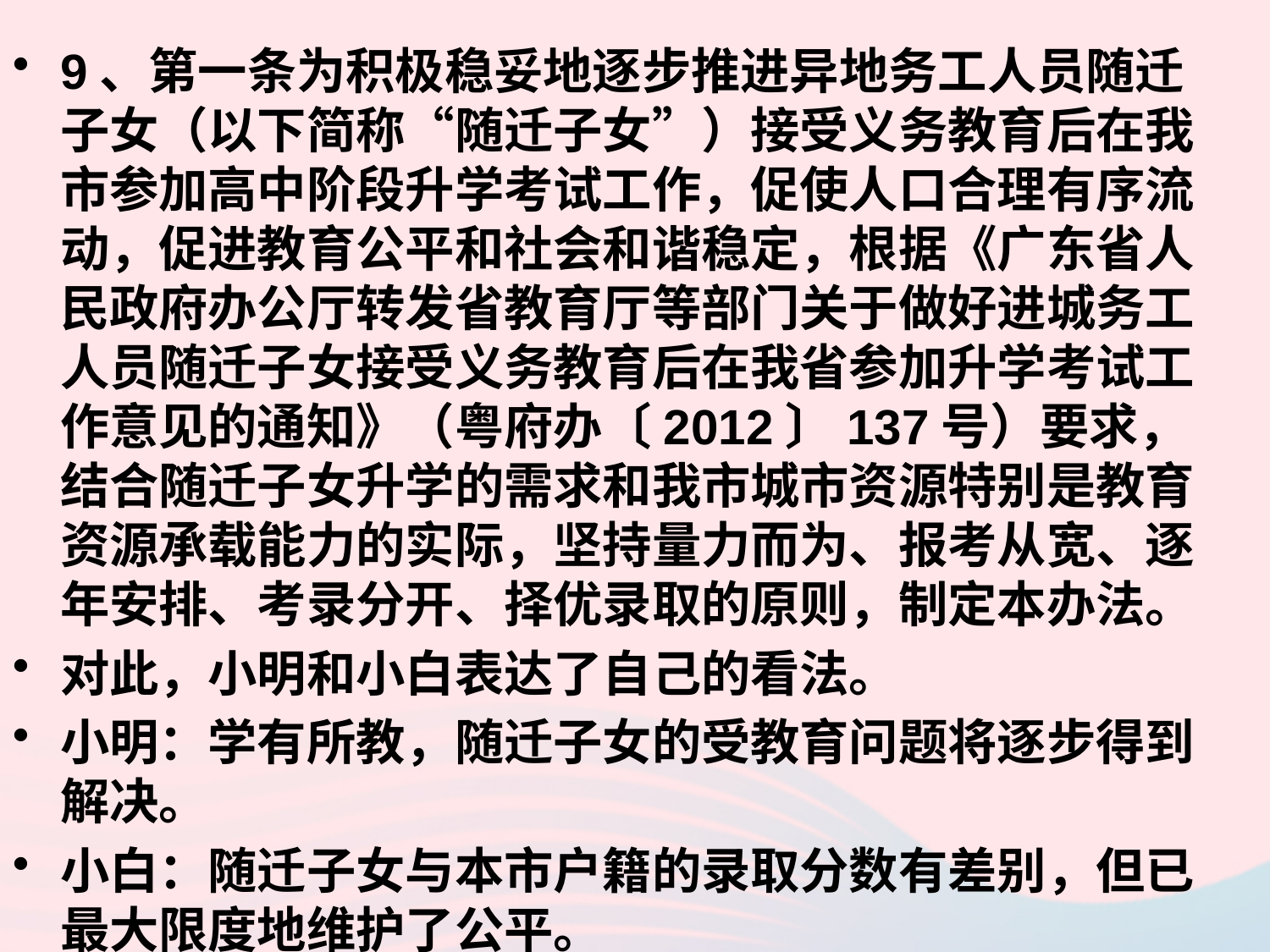

9、第一条为积极稳妥地逐步推进异地务工人员随迁子女（以下简称“随迁子女”）接受义务教育后在我市参加高中阶段升学考试工作，促使人口合理有序流动，促进教育公平和社会和谐稳定，根据《广东省人民政府办公厅转发省教育厅等部门关于做好进城务工人员随迁子女接受义务教育后在我省参加升学考试工作意见的通知》（粤府办〔2012〕137号）要求，结合随迁子女升学的需求和我市城市资源特别是教育资源承载能力的实际，坚持量力而为、报考从宽、逐年安排、考录分开、择优录取的原则，制定本办法。
对此，小明和小白表达了自己的看法。
小明：学有所教，随迁子女的受教育问题将逐步得到解决。
小白：随迁子女与本市户籍的录取分数有差别，但已最大限度地维护了公平。
请对小明和小白的观点进行评析。